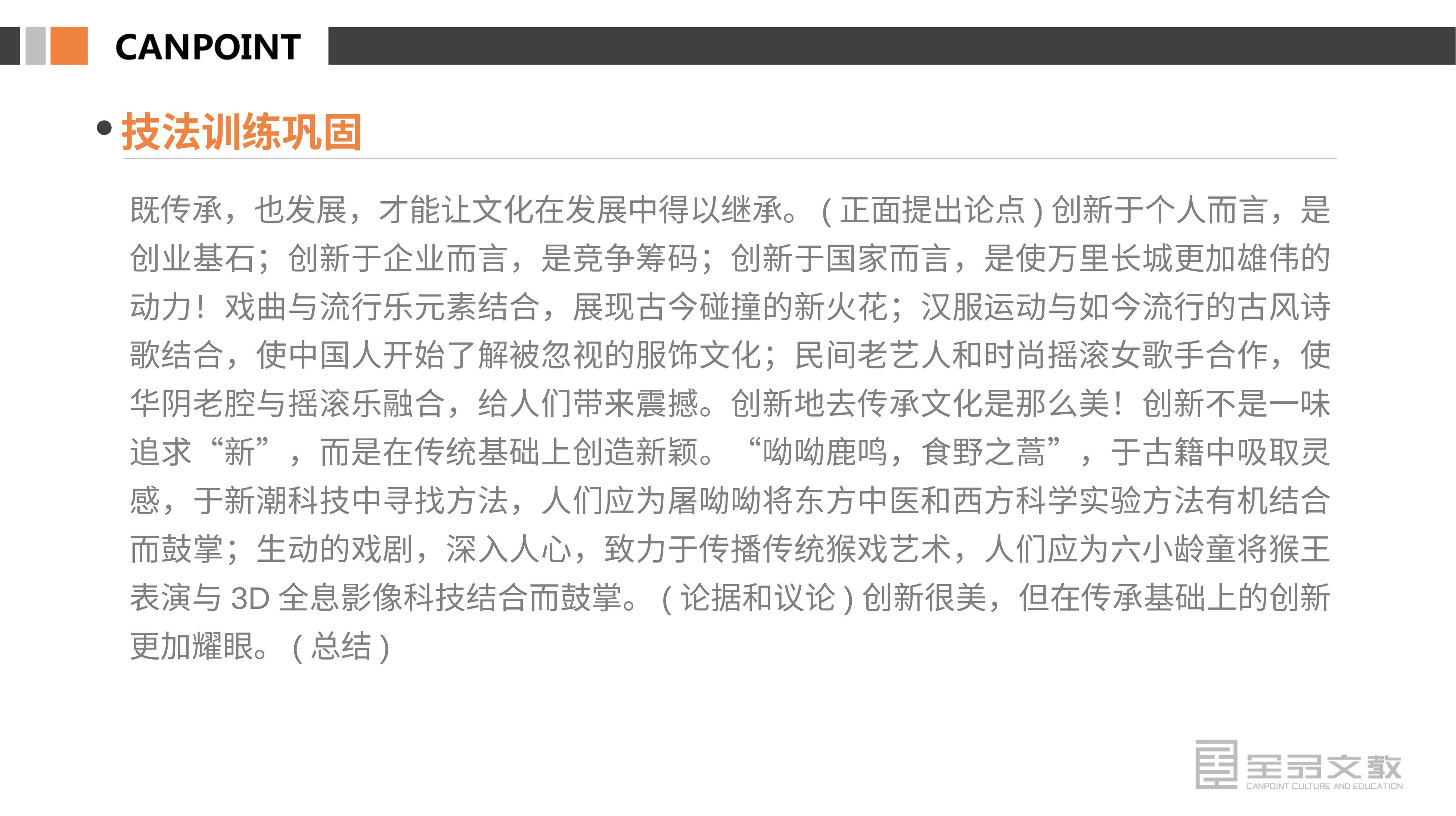

技法训练巩固

既传承，也发展，才能让文化在发展中得以继承。(正面提出论点)创新于个人而言，是创业基石；创新于企业而言，是竞争筹码；创新于国家而言，是使万里长城更加雄伟的动力！戏曲与流行乐元素结合，展现古今碰撞的新火花；汉服运动与如今流行的古风诗歌结合，使中国人开始了解被忽视的服饰文化；民间老艺人和时尚摇滚女歌手合作，使华阴老腔与摇滚乐融合，给人们带来震撼。创新地去传承文化是那么美！创新不是一味追求“新”，而是在传统基础上创造新颖。“呦呦鹿鸣，食野之蒿”，于古籍中吸取灵感，于新潮科技中寻找方法，人们应为屠呦呦将东方中医和西方科学实验方法有机结合而鼓掌；生动的戏剧，深入人心，致力于传播传统猴戏艺术，人们应为六小龄童将猴王表演与3D全息影像科技结合而鼓掌。(论据和议论)创新很美，但在传承基础上的创新更加耀眼。(总结)